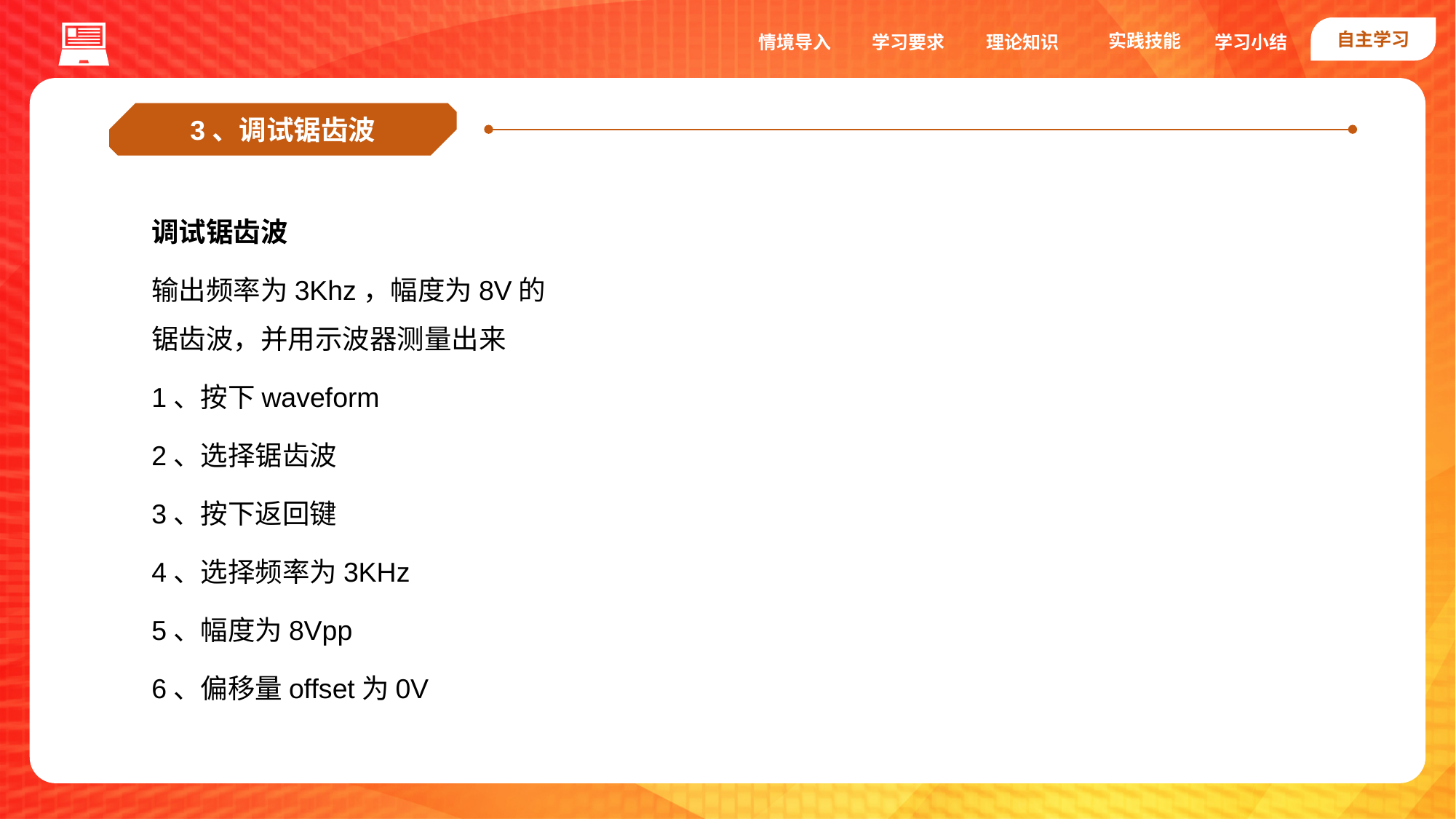

自主学习
实践技能
情境导入
学习要求
理论知识
学习小结

3、调试锯齿波

调试锯齿波
输出频率为3Khz，幅度为8V的锯齿波，并用示波器测量出来
1、按下waveform
2、选择锯齿波
3、按下返回键
4、选择频率为3KHz
5、幅度为8Vpp
6、偏移量offset为0V